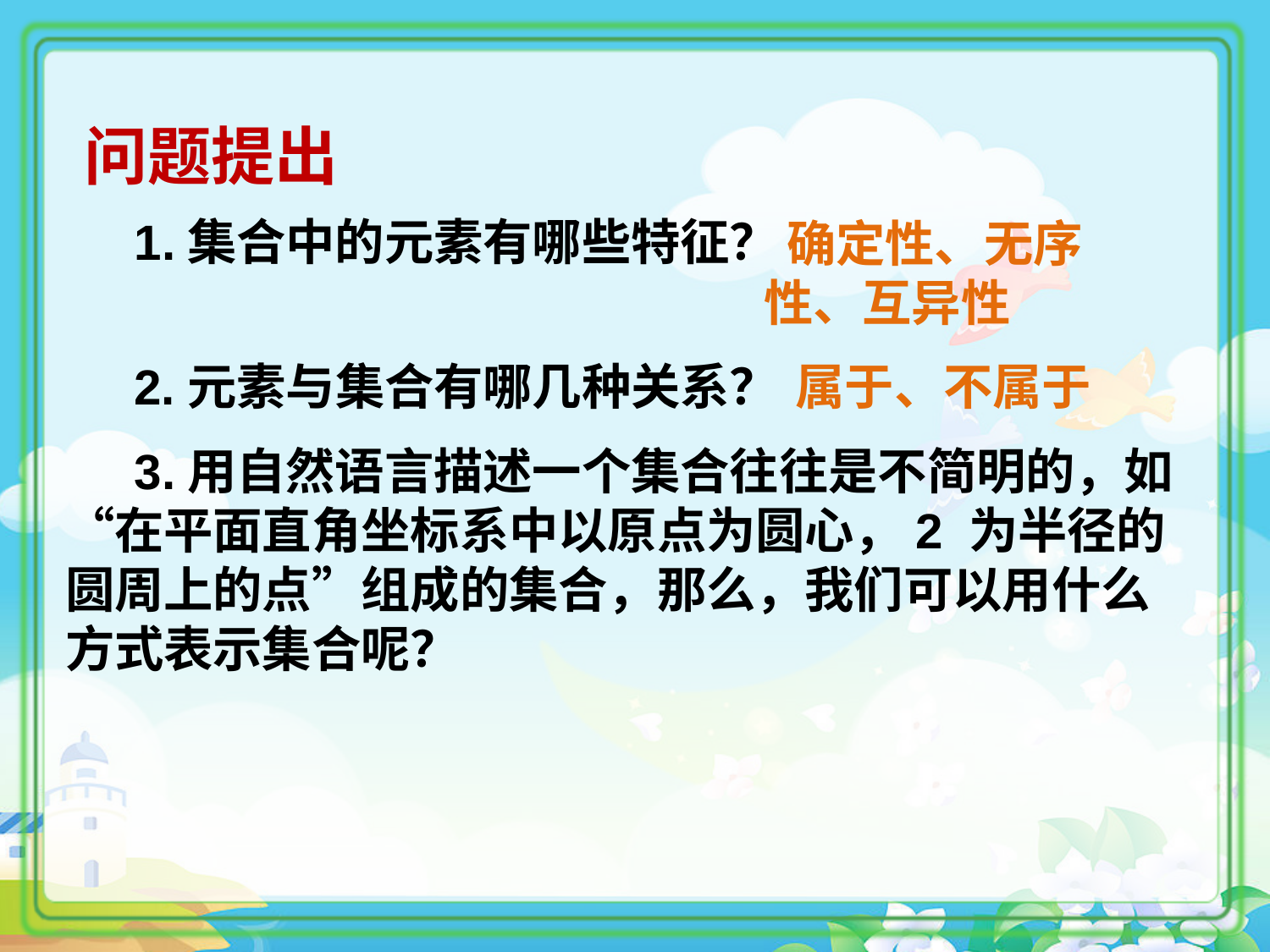

问题提出
     1.集合中的元素有哪些特征？
 确定性、无序性、互异性
     2.元素与集合有哪几种关系？
属于、不属于
     3.用自然语言描述一个集合往往是不简明的，如“在平面直角坐标系中以原点为圆心，2 为半径的圆周上的点”组成的集合，那么，我们可以用什么方式表示集合呢？